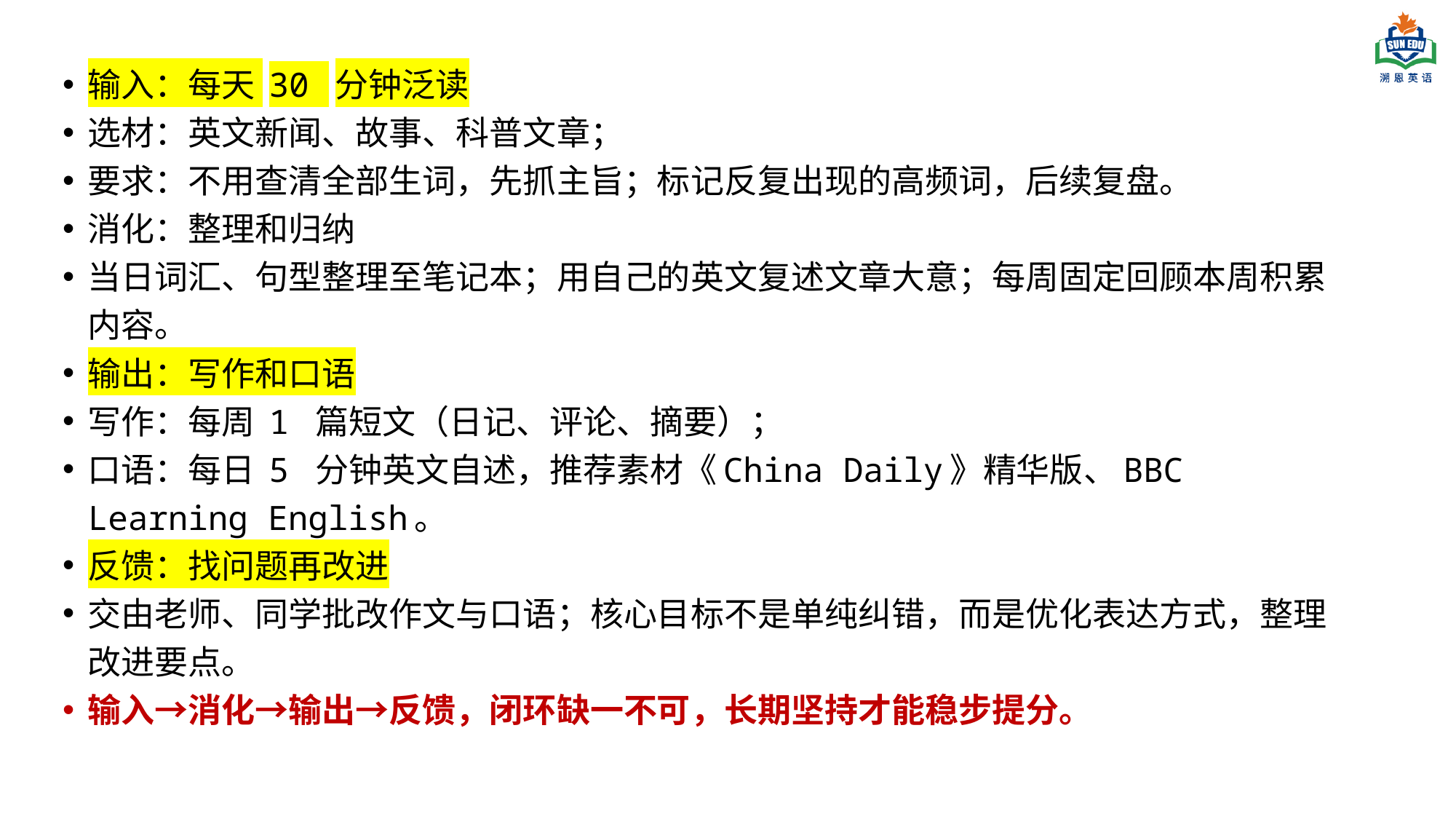

输入：每天 30 分钟泛读
选材：英文新闻、故事、科普文章；
要求：不用查清全部生词，先抓主旨；标记反复出现的高频词，后续复盘。
消化：整理和归纳
当日词汇、句型整理至笔记本；用自己的英文复述文章大意；每周固定回顾本周积累内容。
输出：写作和口语
写作：每周 1 篇短文（日记、评论、摘要）；
口语：每日 5 分钟英文自述，推荐素材《China Daily》精华版、BBC Learning English。
反馈：找问题再改进
交由老师、同学批改作文与口语；核心目标不是单纯纠错，而是优化表达方式，整理改进要点。
输入→消化→输出→反馈，闭环缺一不可，长期坚持才能稳步提分。